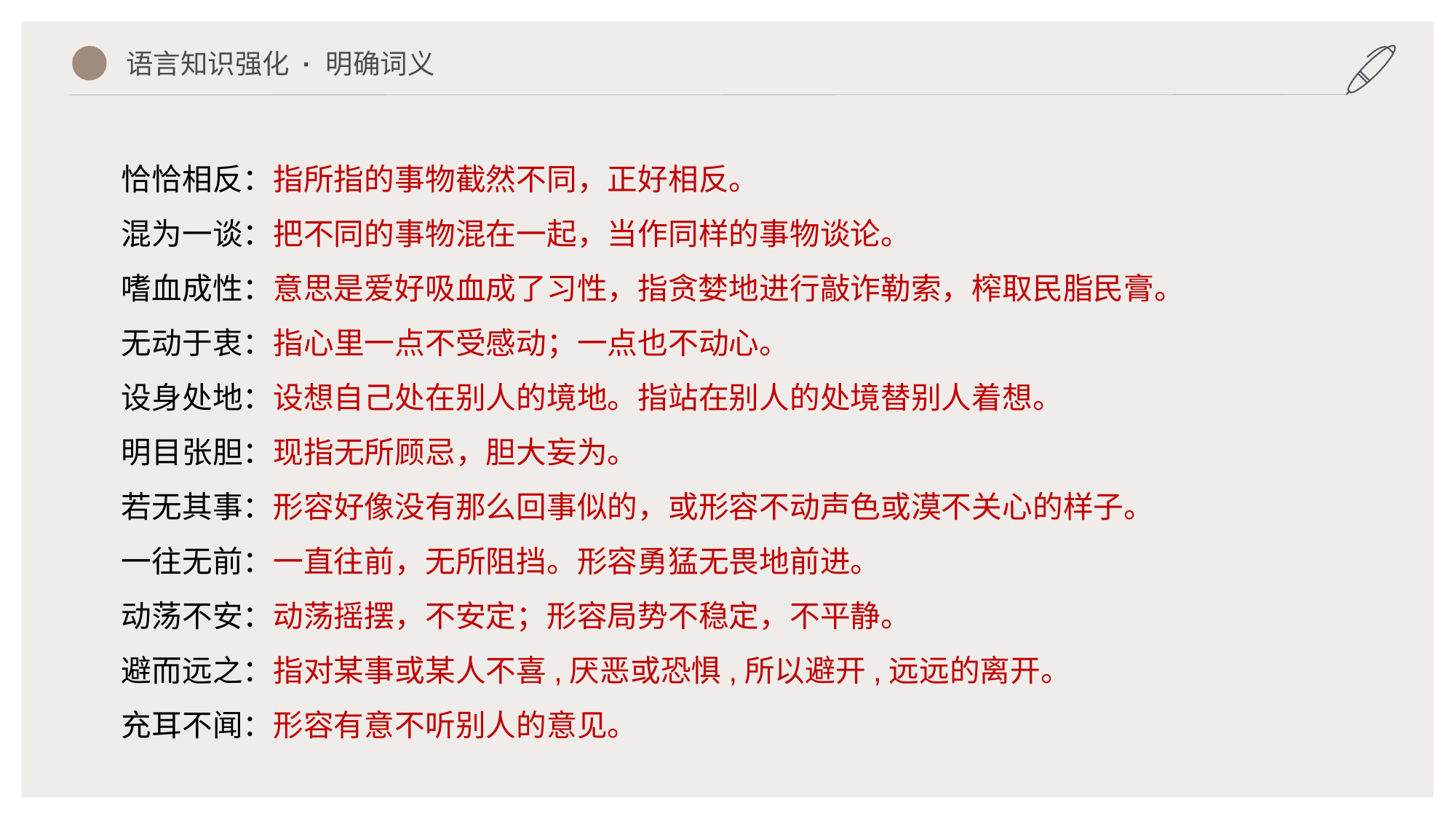

语言知识强化 · 明确词义

恰恰相反：指所指的事物截然不同，正好相反。
混为一谈：把不同的事物混在一起，当作同样的事物谈论。
嗜血成性：意思是爱好吸血成了习性，指贪婪地进行敲诈勒索，榨取民脂民膏。
无动于衷：指心里一点不受感动；一点也不动心。
设身处地：设想自己处在别人的境地。指站在别人的处境替别人着想。
明目张胆：现指无所顾忌，胆大妄为。
若无其事：形容好像没有那么回事似的，或形容不动声色或漠不关心的样子。
一往无前：一直往前，无所阻挡。形容勇猛无畏地前进。
动荡不安：动荡摇摆，不安定；形容局势不稳定，不平静。
避而远之：指对某事或某人不喜,厌恶或恐惧,所以避开,远远的离开。
充耳不闻：形容有意不听别人的意见。